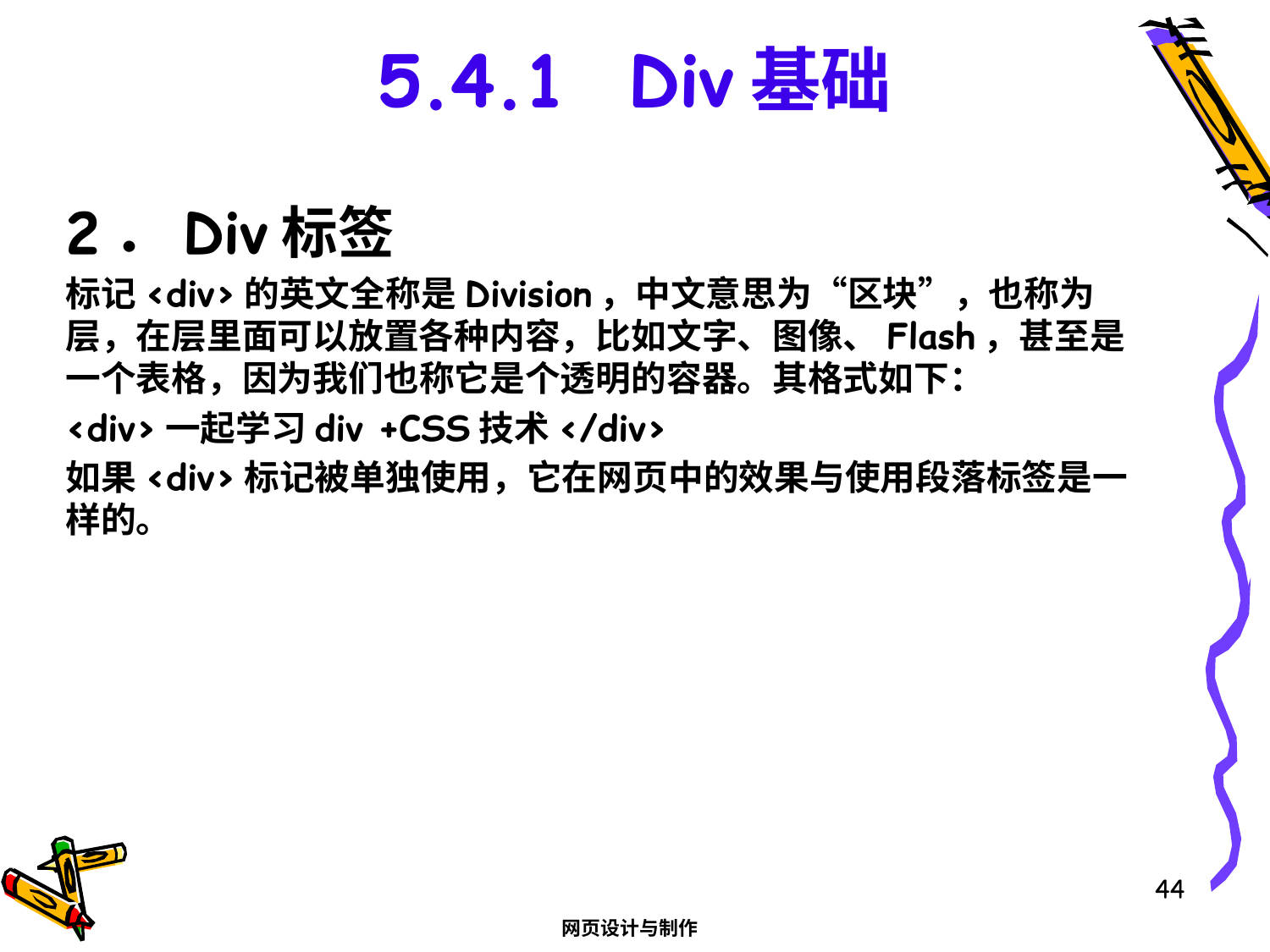

# 5.4.1  Div基础
2．Div标签
标记<div>的英文全称是Division，中文意思为“区块”，也称为层，在层里面可以放置各种内容，比如文字、图像、Flash，甚至是一个表格，因为我们也称它是个透明的容器。其格式如下：
<div>一起学习div +CSS技术</div>
如果<div>标记被单独使用，它在网页中的效果与使用段落标签是一样的。

44
网页设计与制作